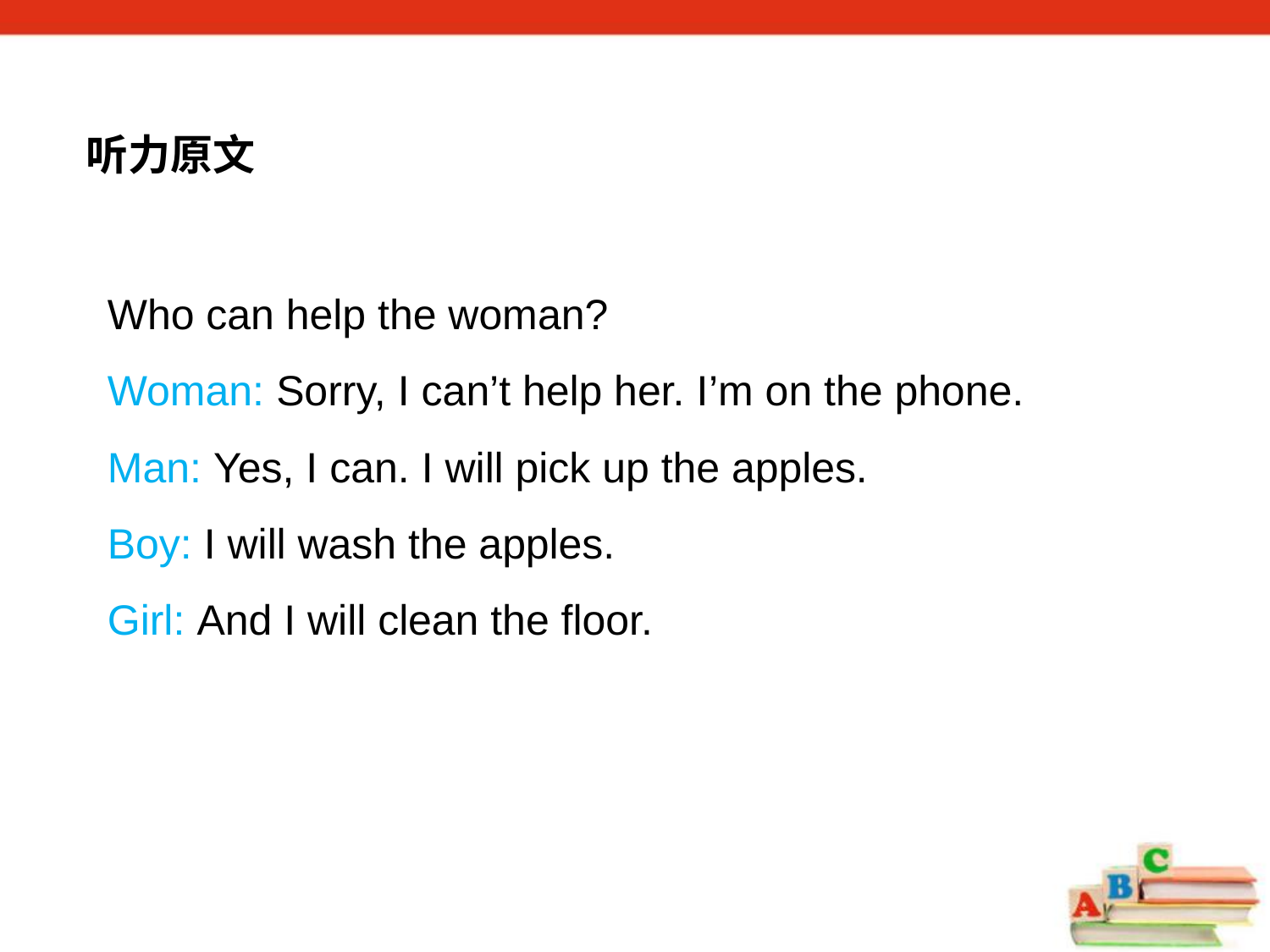

听力原文
Who can help the woman?
Woman: Sorry, I can’t help her. I’m on the phone.
Man: Yes, I can. I will pick up the apples.
Boy: I will wash the apples.
Girl: And I will clean the floor.